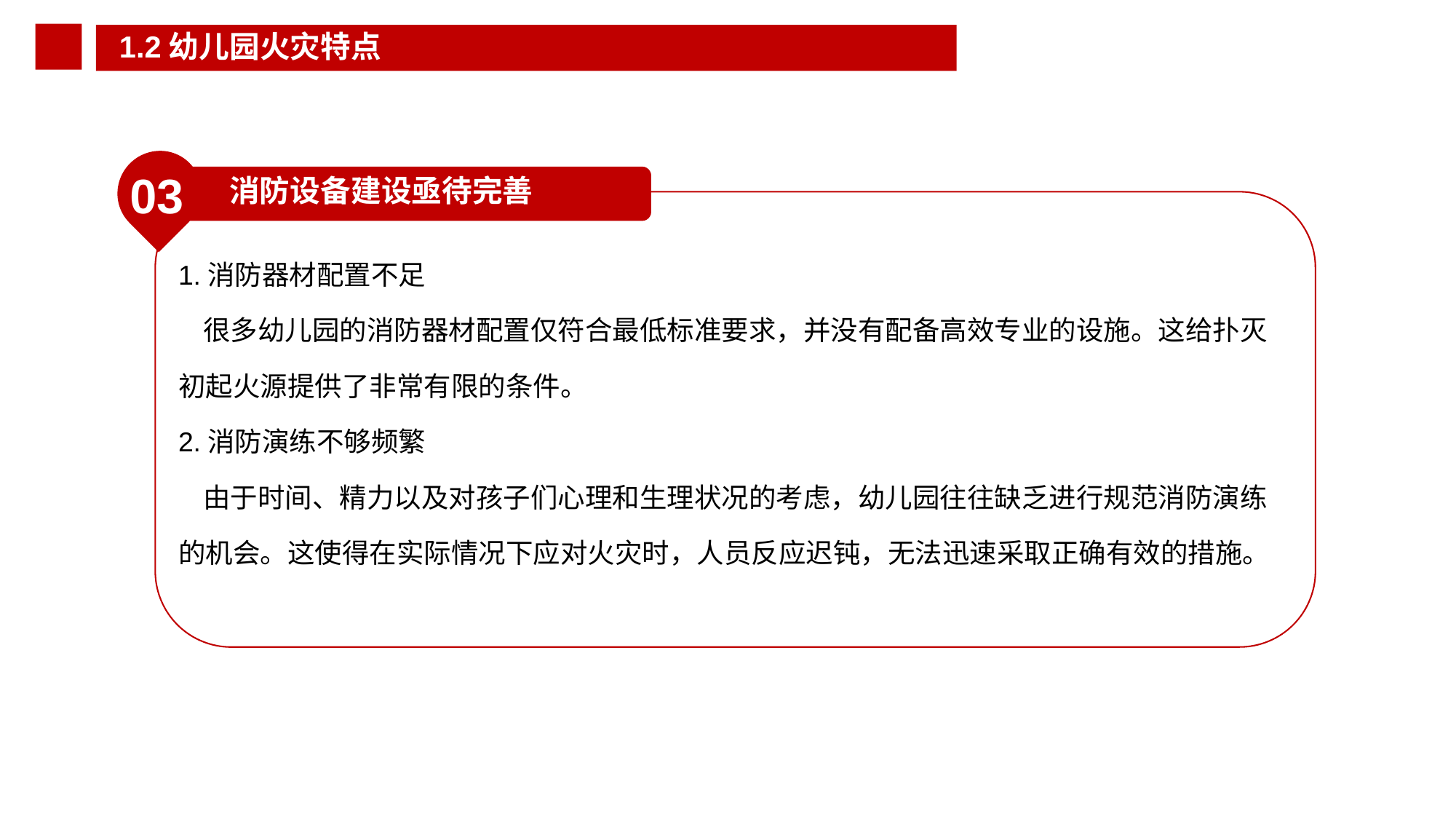

1.2幼儿园火灾特点

03

消防设备建设亟待完善

1.消防器材配置不足
   很多幼儿园的消防器材配置仅符合最低标准要求，并没有配备高效专业的设施。这给扑灭初起火源提供了非常有限的条件。
2.消防演练不够频繁
   由于时间、精力以及对孩子们心理和生理状况的考虑，幼儿园往往缺乏进行规范消防演练的机会。这使得在实际情况下应对火灾时，人员反应迟钝，无法迅速采取正确有效的措施。